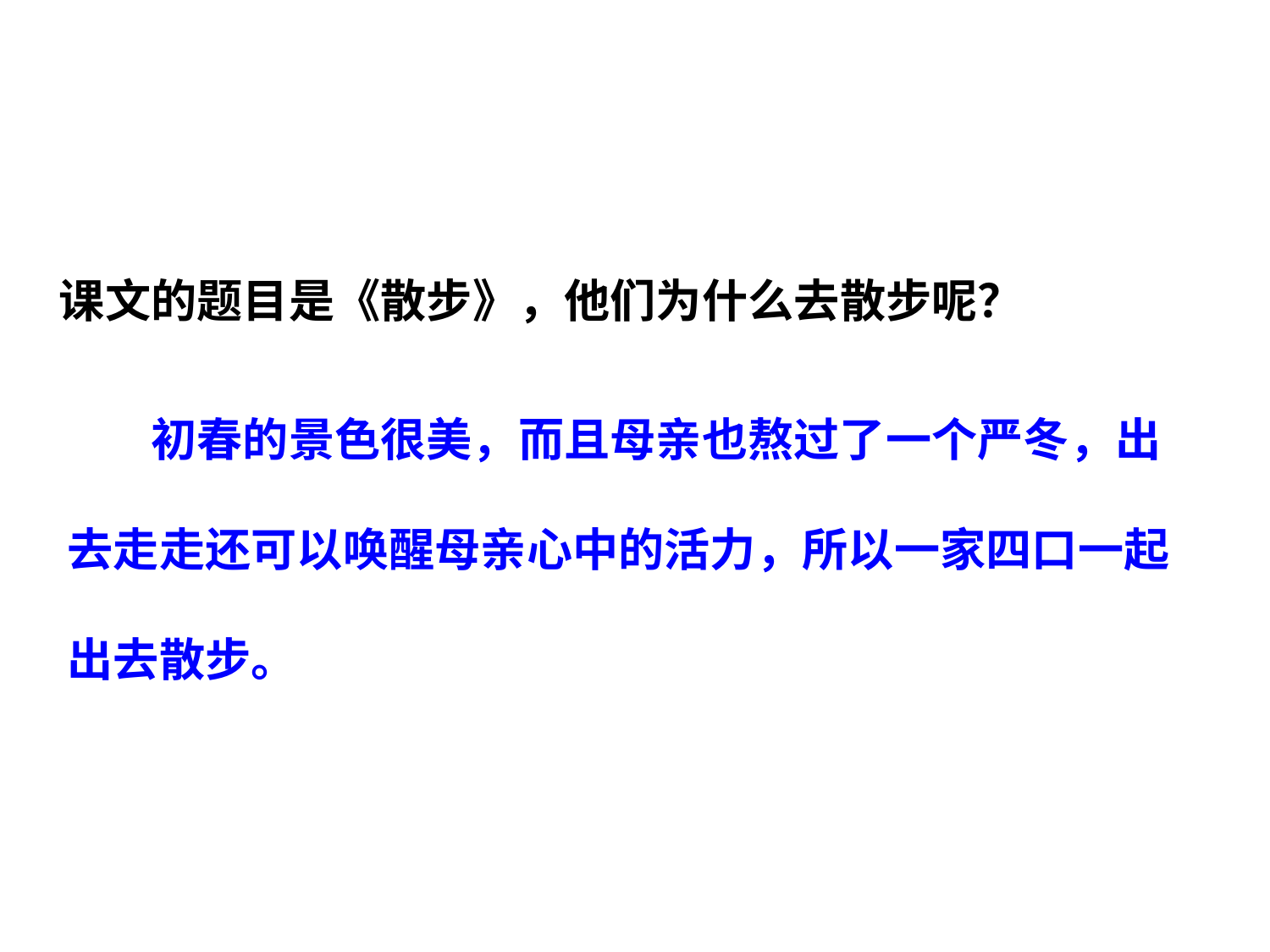

课文的题目是《散步》，他们为什么去散步呢？
       初春的景色很美，而且母亲也熬过了一个严冬，出去走走还可以唤醒母亲心中的活力，所以一家四口一起出去散步。